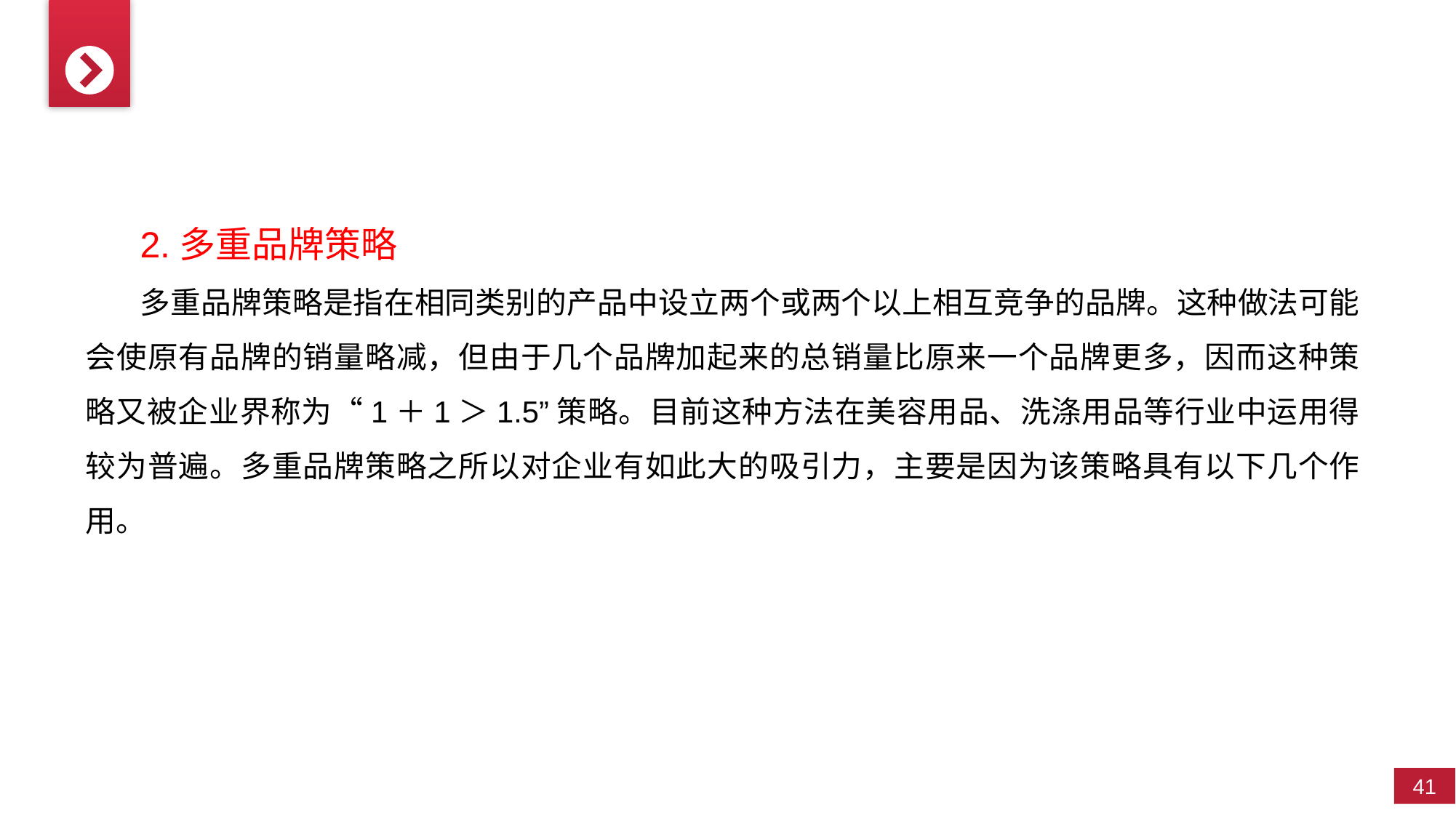

2.多重品牌策略
多重品牌策略是指在相同类别的产品中设立两个或两个以上相互竞争的品牌。这种做法可能会使原有品牌的销量略减，但由于几个品牌加起来的总销量比原来一个品牌更多，因而这种策略又被企业界称为“1＋1＞1.5”策略。目前这种方法在美容用品、洗涤用品等行业中运用得较为普遍。多重品牌策略之所以对企业有如此大的吸引力，主要是因为该策略具有以下几个作用。